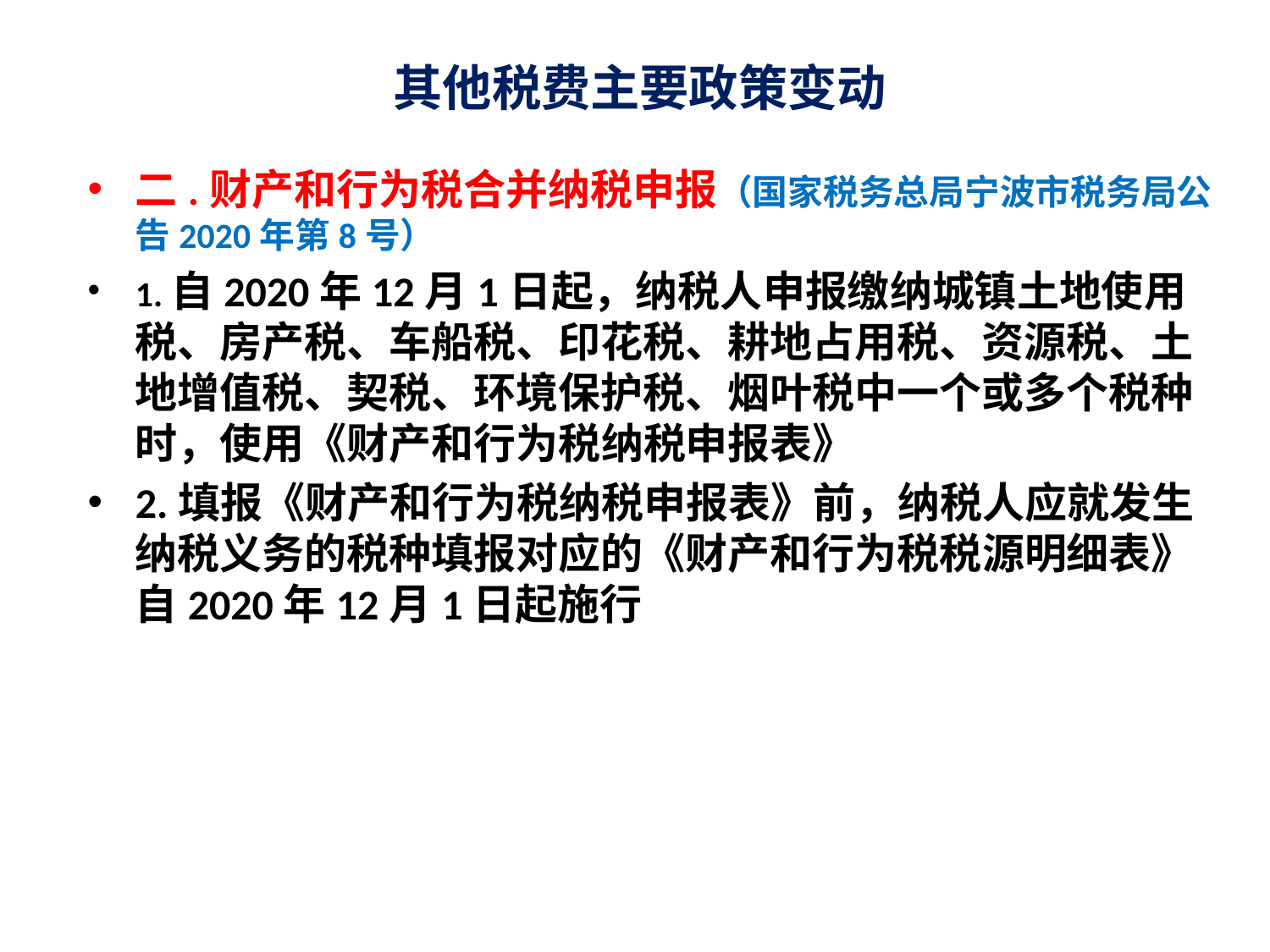

# 其他税费主要政策变动
二.财产和行为税合并纳税申报（国家税务总局宁波市税务局公告2020年第8号）
1.自2020年12月1日起，纳税人申报缴纳城镇土地使用税、房产税、车船税、印花税、耕地占用税、资源税、土地增值税、契税、环境保护税、烟叶税中一个或多个税种时，使用《财产和行为税纳税申报表》
2.填报《财产和行为税纳税申报表》前，纳税人应就发生纳税义务的税种填报对应的《财产和行为税税源明细表》自2020年12月1日起施行